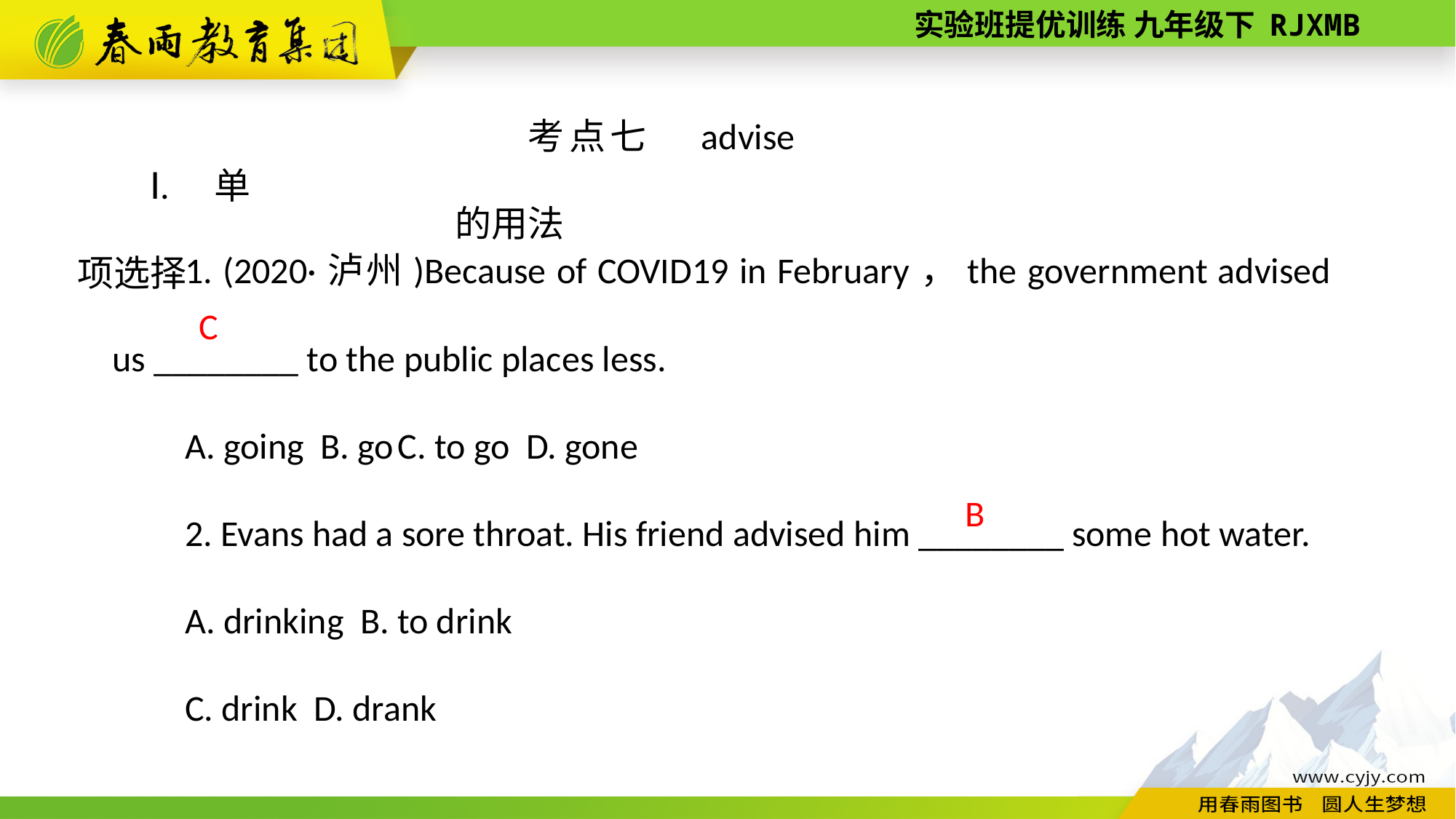

考点七　advise的用法
Ⅰ. 单项选择
1. (2020·泸州)Because of COVID­19 in February，the government advised us ________ to the public places less.
A. going  B. go C. to go  D. gone
2. Evans had a sore throat. His friend advised him ________ some hot water.
A. drinking  B. to drink
C. drink  D. drank
C
B